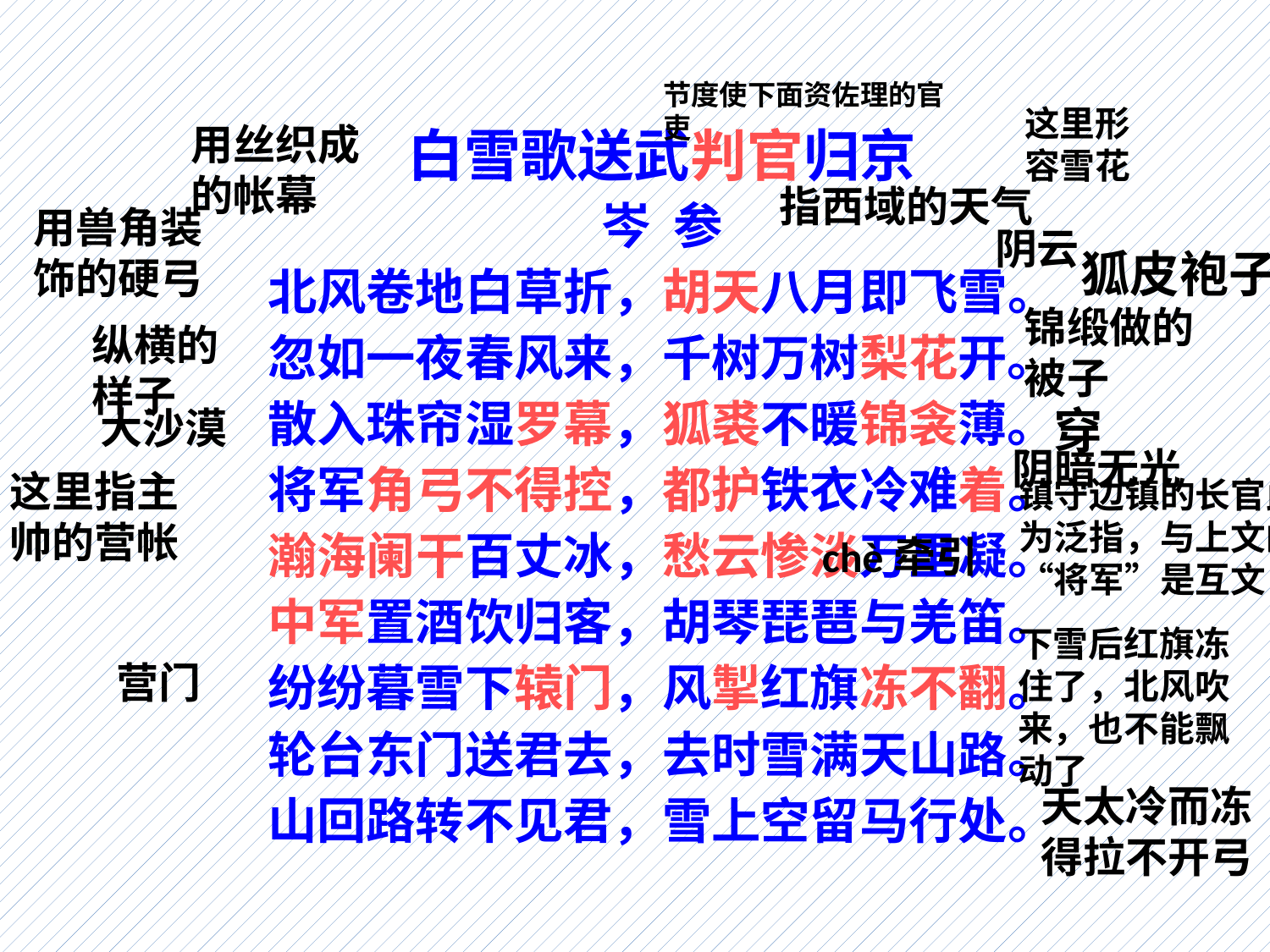

节度使下面资佐理的官吏
这里形容雪花
用丝织成的帐幕
白雪歌送武判官归京
岑  参
北风卷地白草折，胡天八月即飞雪。
忽如一夜春风来，千树万树梨花开。
散入珠帘湿罗幕，狐裘不暖锦衾薄。
将军角弓不得控，都护铁衣冷难着。
瀚海阑干百丈冰，愁云惨淡万里凝。
中军置酒饮归客，胡琴琵琶与羌笛。
纷纷暮雪下辕门，风掣红旗冻不翻。
轮台东门送君去，去时雪满天山路。
山回路转不见君，雪上空留马行处。
指西域的天气
用兽角装饰的硬弓
阴云
狐皮袍子
锦缎做的被子
纵横的样子
穿
大沙漠
阴暗无光
这里指主帅的营帐
镇守边镇的长官此为泛指，与上文的“将军”是互文
chè牵引
下雪后红旗冻住了，北风吹来，也不能飘动了
营门
天太冷而冻得拉不开弓